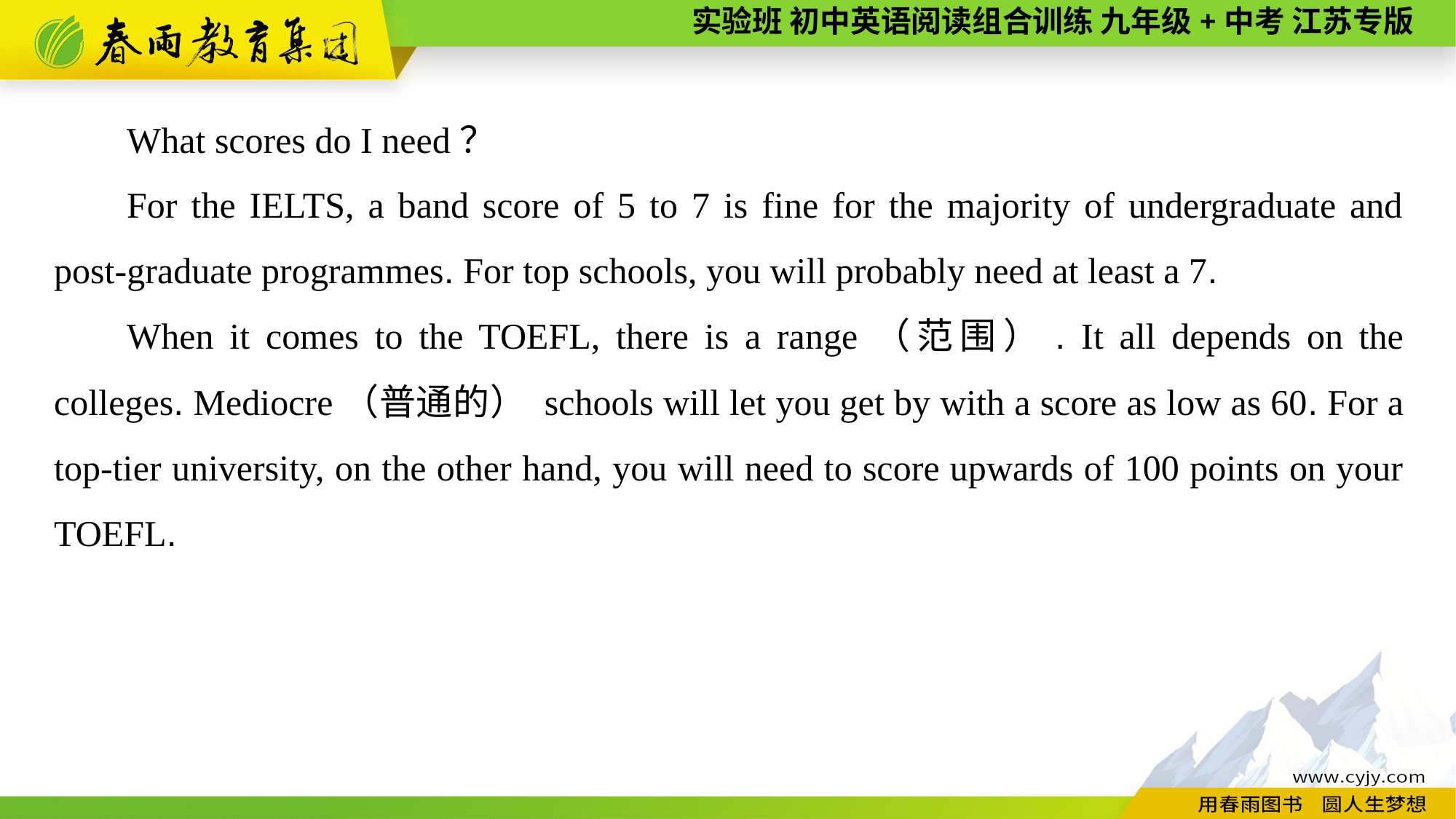

What scores do I need？
For the IELTS, a band score of 5 to 7 is fine for the majority of undergraduate and post-graduate programmes. For top schools, you will probably need at least a 7.
When it comes to the TOEFL, there is a range（范围）. It all depends on the colleges. Mediocre（普通的） schools will let you get by with a score as low as 60. For a top-tier university, on the other hand, you will need to score upwards of 100 points on your TOEFL.